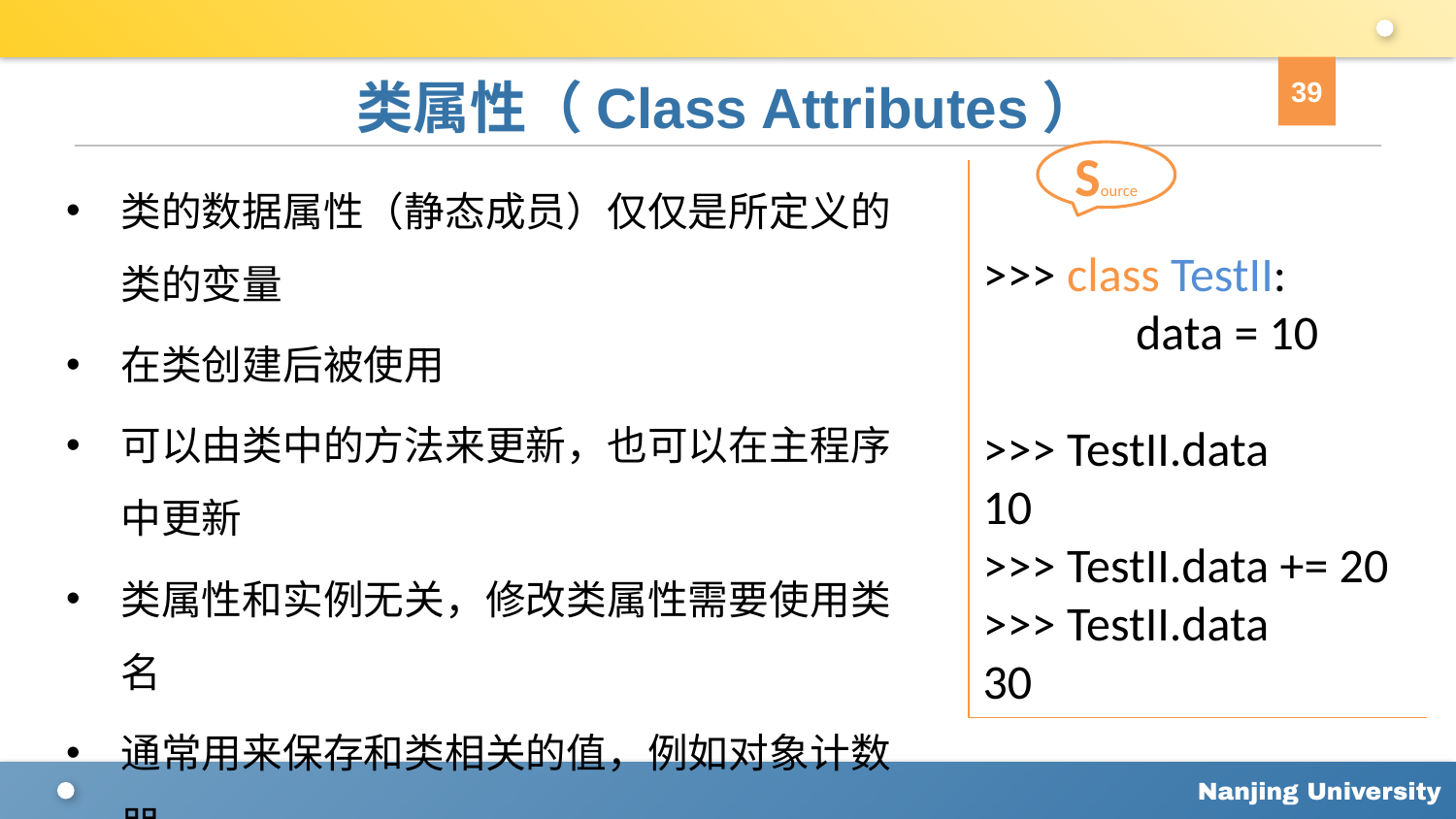

39
# 类属性（Class Attributes）
Source
类的数据属性（静态成员）仅仅是所定义的类的变量
在类创建后被使用
可以由类中的方法来更新，也可以在主程序中更新
类属性和实例无关，修改类属性需要使用类名
通常用来保存和类相关的值，例如对象计数器

>>> class TestII:
              data = 10

>>> TestII.data
10
>>> TestII.data += 20
>>> TestII.data
30